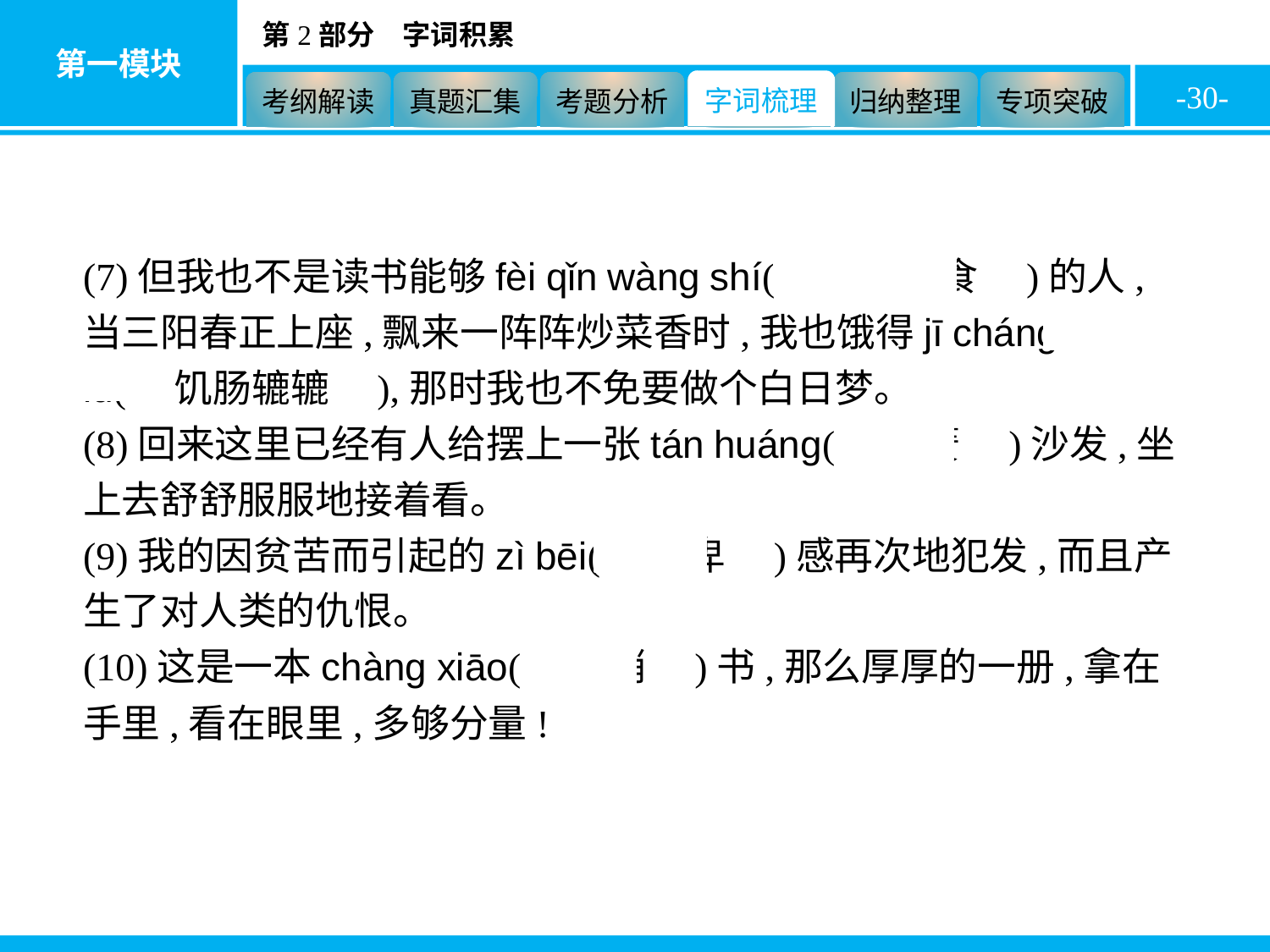

-30-
(7)但我也不是读书能够fèi qǐn wàng shí(　废寝忘食　)的人,当三阳春正上座,飘来一阵阵炒菜香时,我也饿得jī cháng lù lù(　饥肠辘辘　),那时我也不免要做个白日梦。
(8)回来这里已经有人给摆上一张tán huáng(　弹簧　)沙发,坐上去舒舒服服地接着看。
(9)我的因贫苦而引起的zì bēi(　自卑　)感再次地犯发,而且产生了对人类的仇恨。
(10)这是一本chàng xiāo(　畅销　)书,那么厚厚的一册,拿在手里,看在眼里,多够分量!